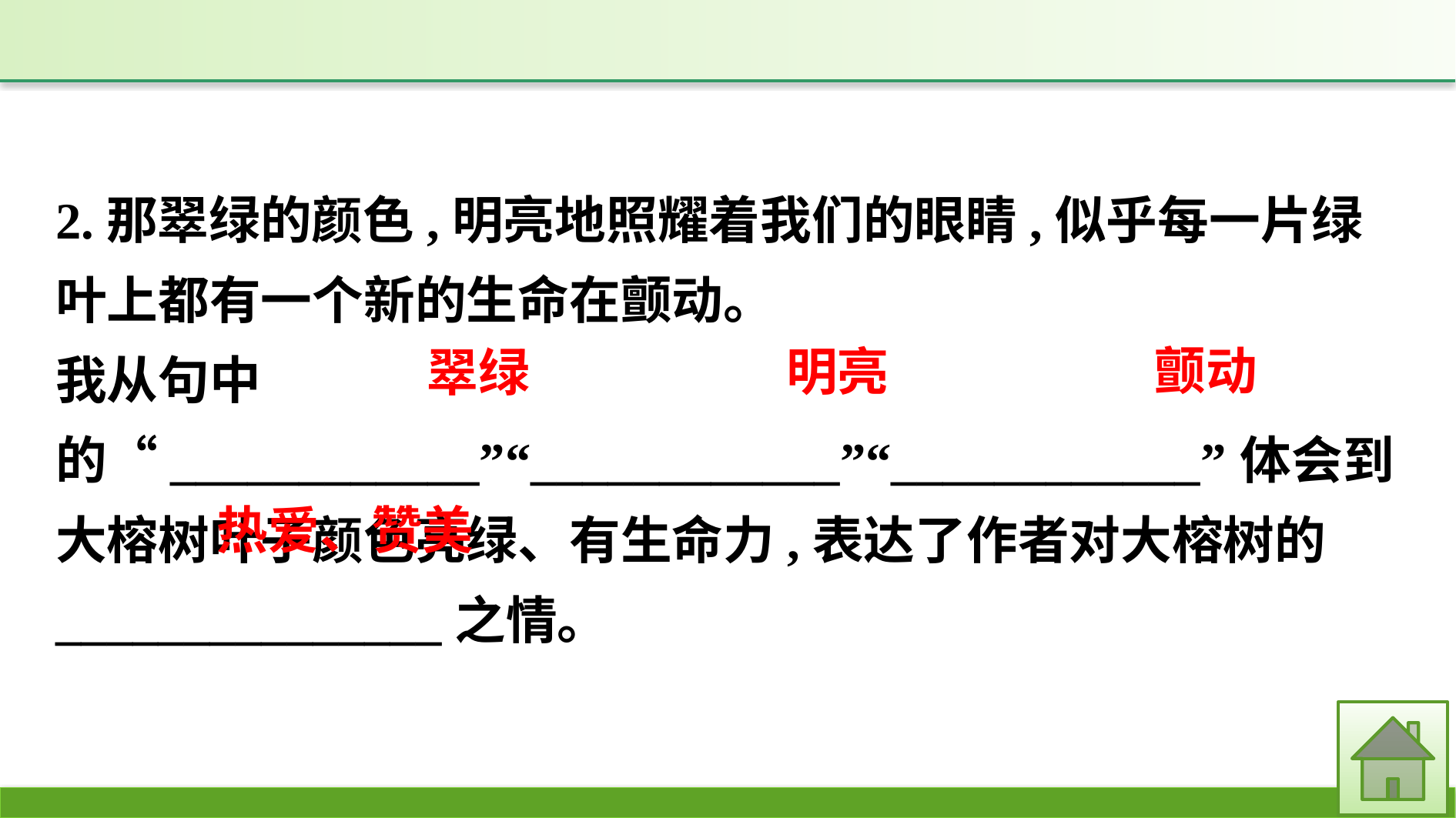

2.那翠绿的颜色,明亮地照耀着我们的眼睛,似乎每一片绿叶上都有一个新的生命在颤动。
我从句中的“____________”“____________”“____________”体会到大榕树叶子颜色亮绿、有生命力,表达了作者对大榕树的_______________之情。
颤动
明亮
翠绿
热爱、赞美